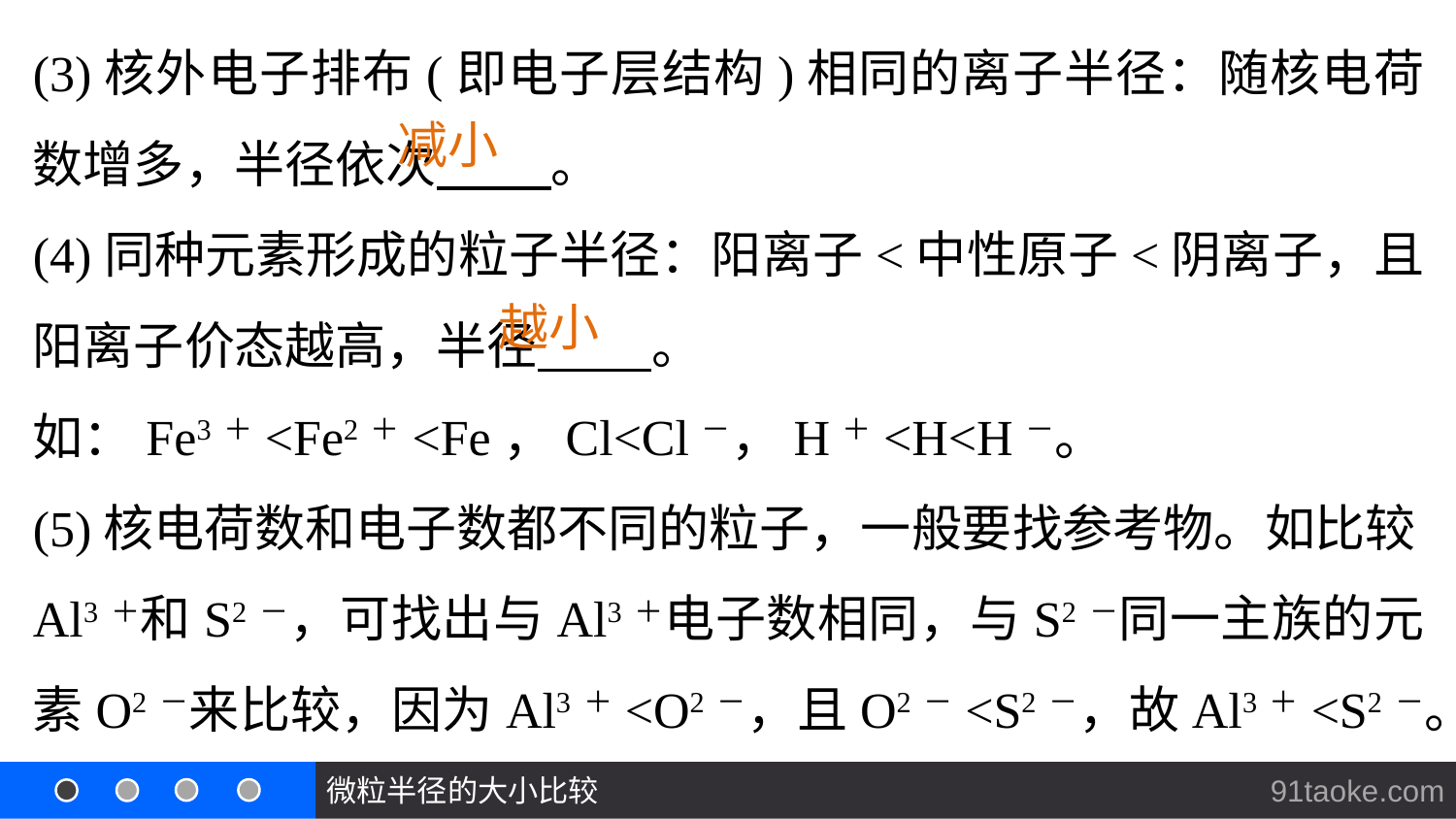

(3)核外电子排布(即电子层结构)相同的离子半径：随核电荷数增多，半径依次          。
(4)同种元素形成的粒子半径：阳离子<中性原子<阴离子，且阳离子价态越高，半径          。
如：Fe3＋<Fe2＋<Fe，Cl<Cl－，H＋<H<H－。
(5)核电荷数和电子数都不同的粒子，一般要找参考物。如比较Al3＋和S2－，可找出与Al3＋电子数相同，与S2－同一主族的元素O2－来比较，因为Al3＋<O2－，且O2－<S2－，故Al3＋<S2－。
减小
越小